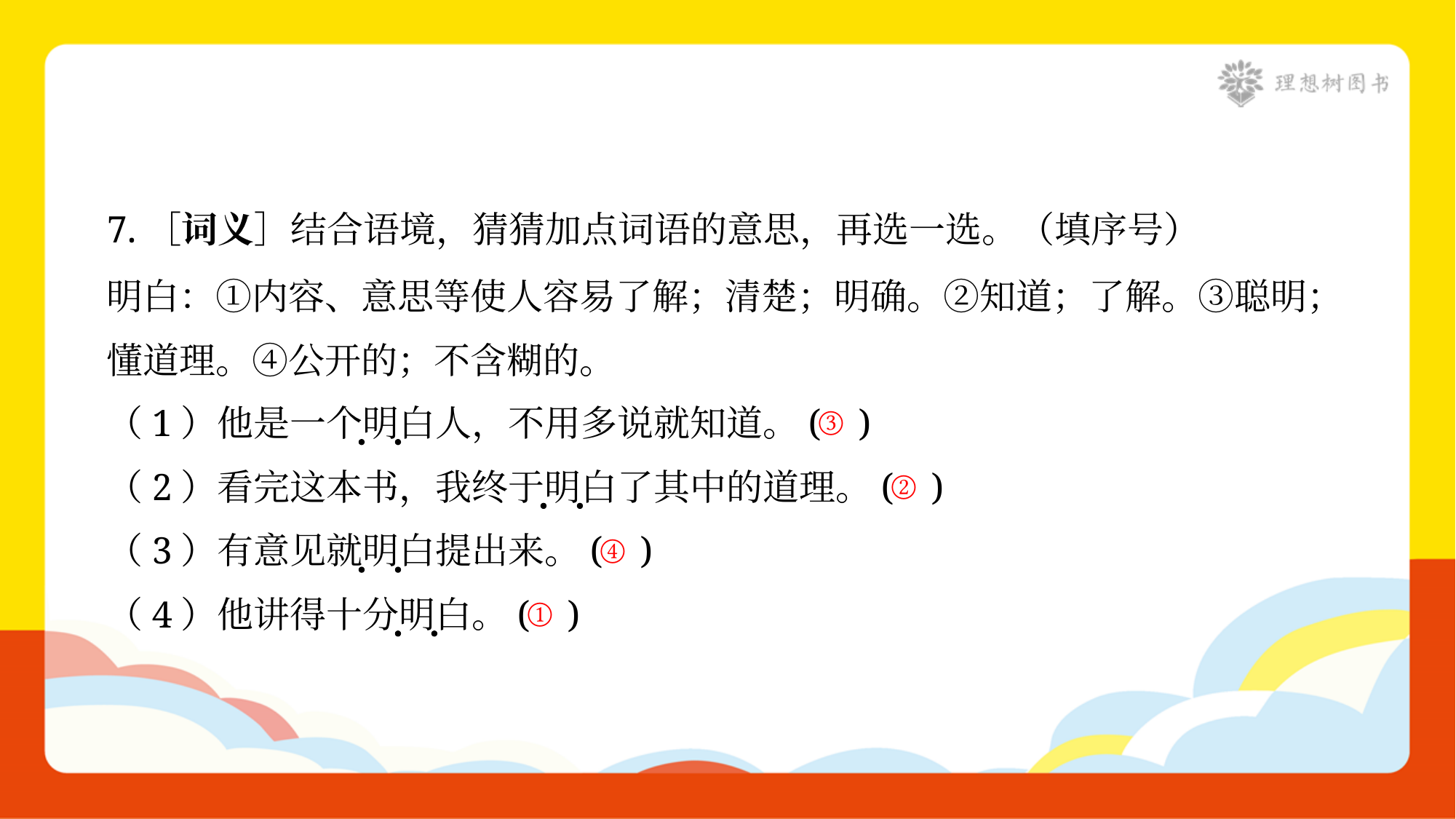

7.［词义］结合语境，猜猜加点词语的意思，再选一选。（填序号）
明白：①内容、意思等使人容易了解；清楚；明确。②知道；了解。③聪明；
懂道理。④公开的；不含糊的。
③
（1）他是一个明白人，不用多说就知道。(    )

②
（2）看完这本书，我终于明白了其中的道理。(    )

④
（3）有意见就明白提出来。(    )

①
（4）他讲得十分明白。(    )